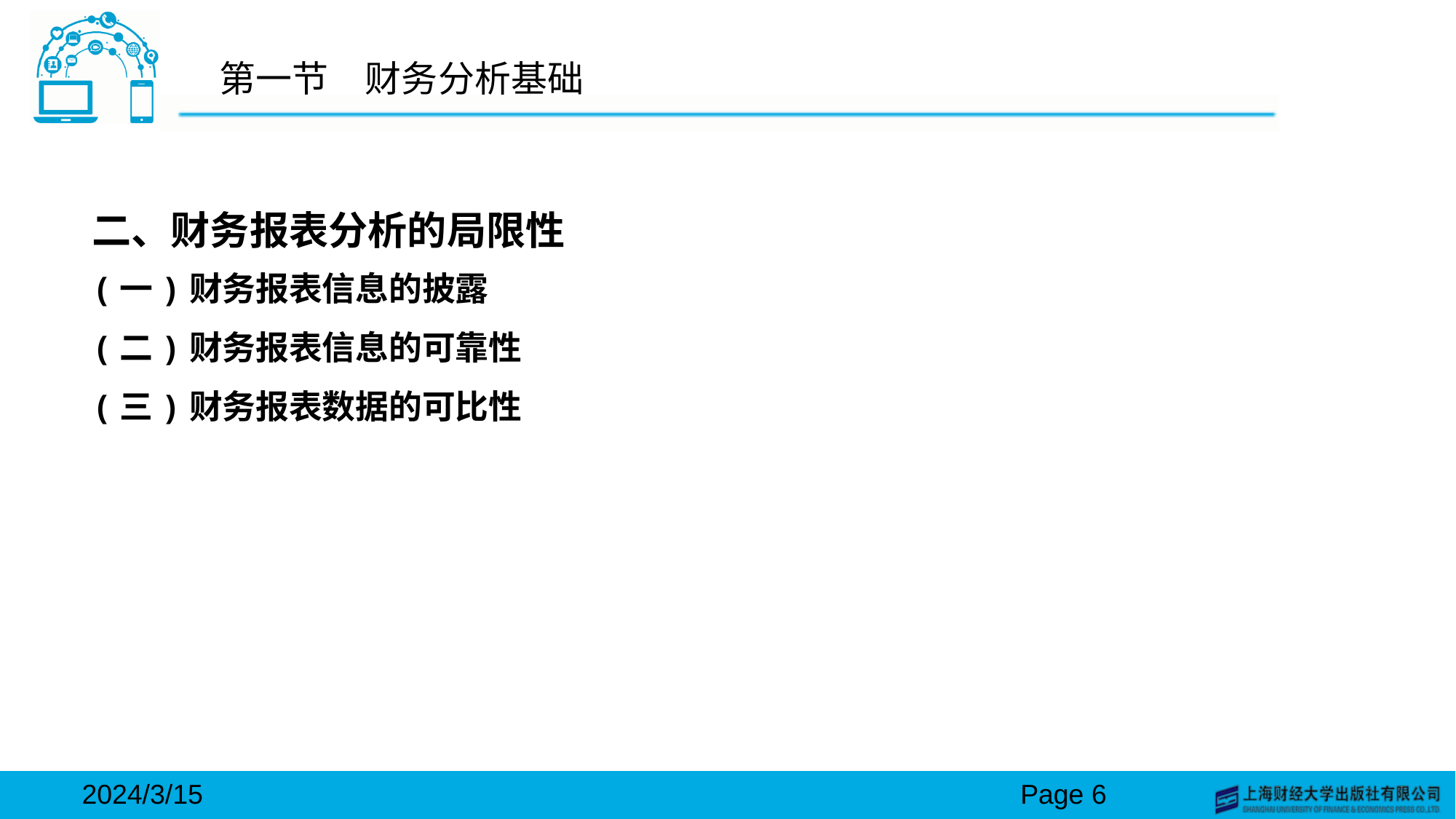

# 第一节　财务分析基础
二、财务报表分析的局限性
(一)财务报表信息的披露
(二)财务报表信息的可靠性
(三)财务报表数据的可比性

2024/3/15
Page 6